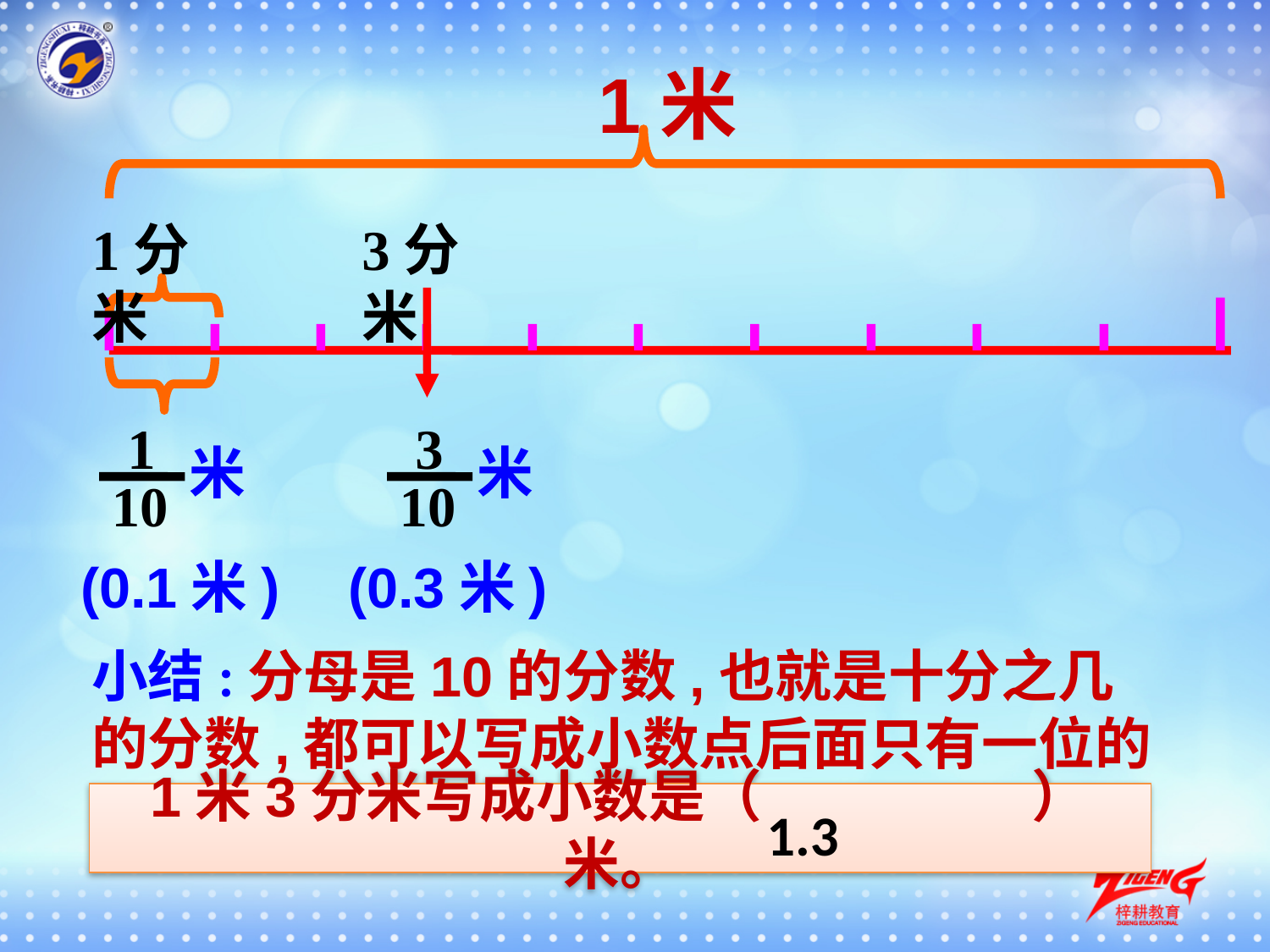

1米
1分米
3分米

1
米
10

3
米
10

(0.1米)
(0.3米)
小结:分母是10的分数,也就是十分之几的分数,都可以写成小数点后面只有一位的小数。
1米3分米写成小数是（                     ）米。
1.3